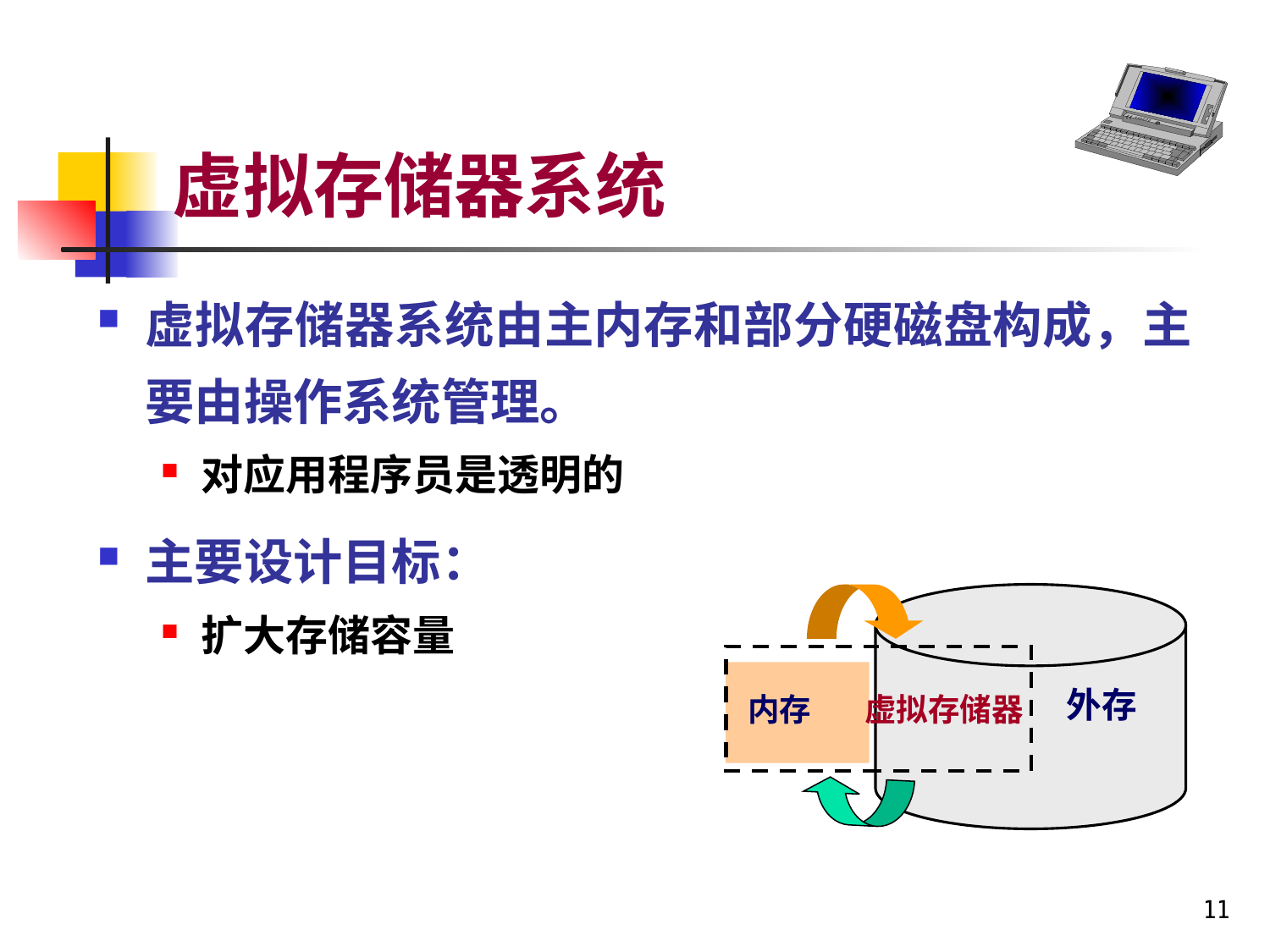

# 虚拟存储器系统
虚拟存储器系统由主内存和部分硬磁盘构成，主要由操作系统管理。
对应用程序员是透明的
主要设计目标：
扩大存储容量

外存
内存
虚拟存储器

11